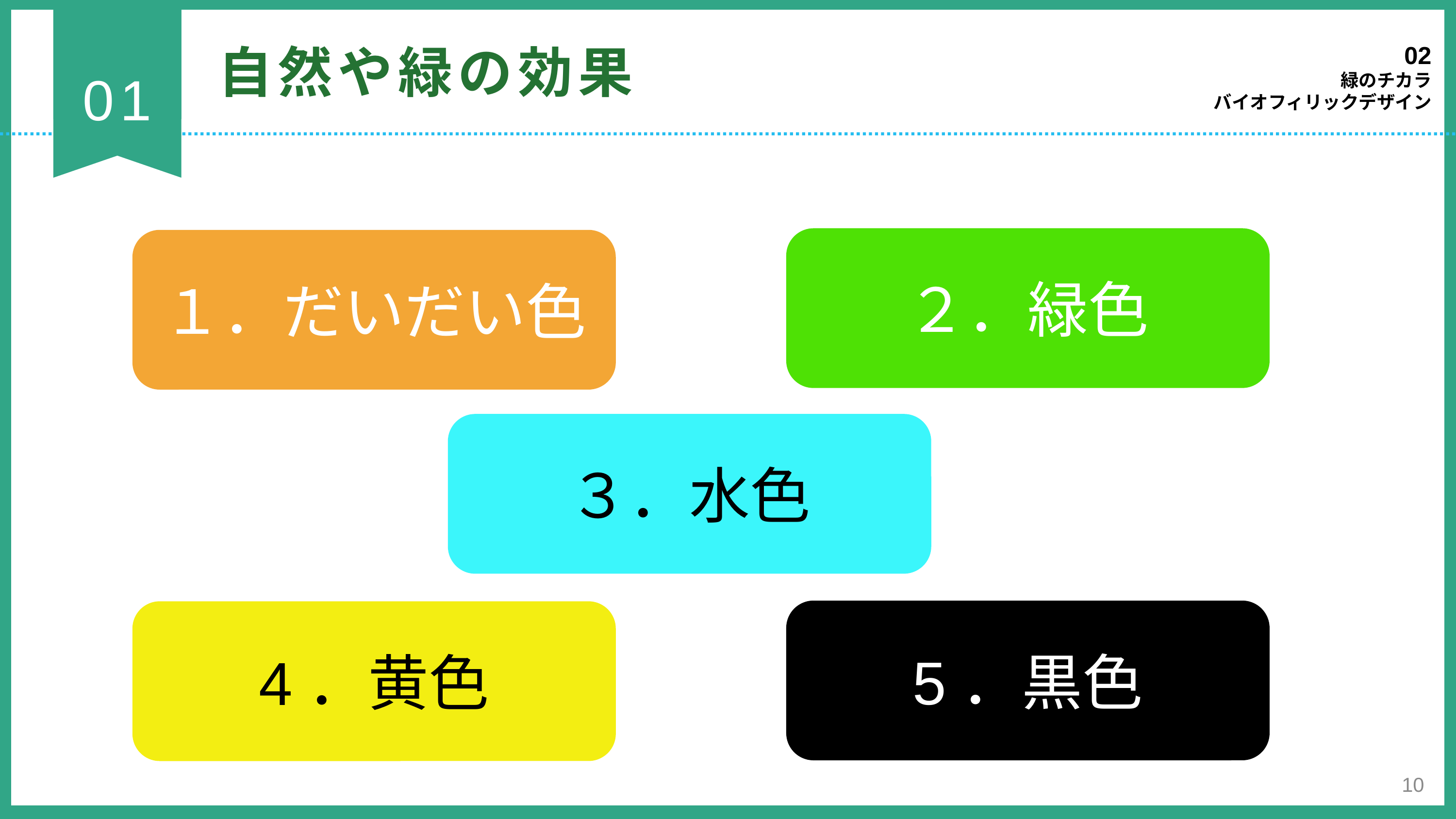

02
緑のチカラ
バイオフィリックデザイン
自然や緑の効果
01

２．緑色
１．だいだい色
３．水色
5．黒色
4．黄色
10